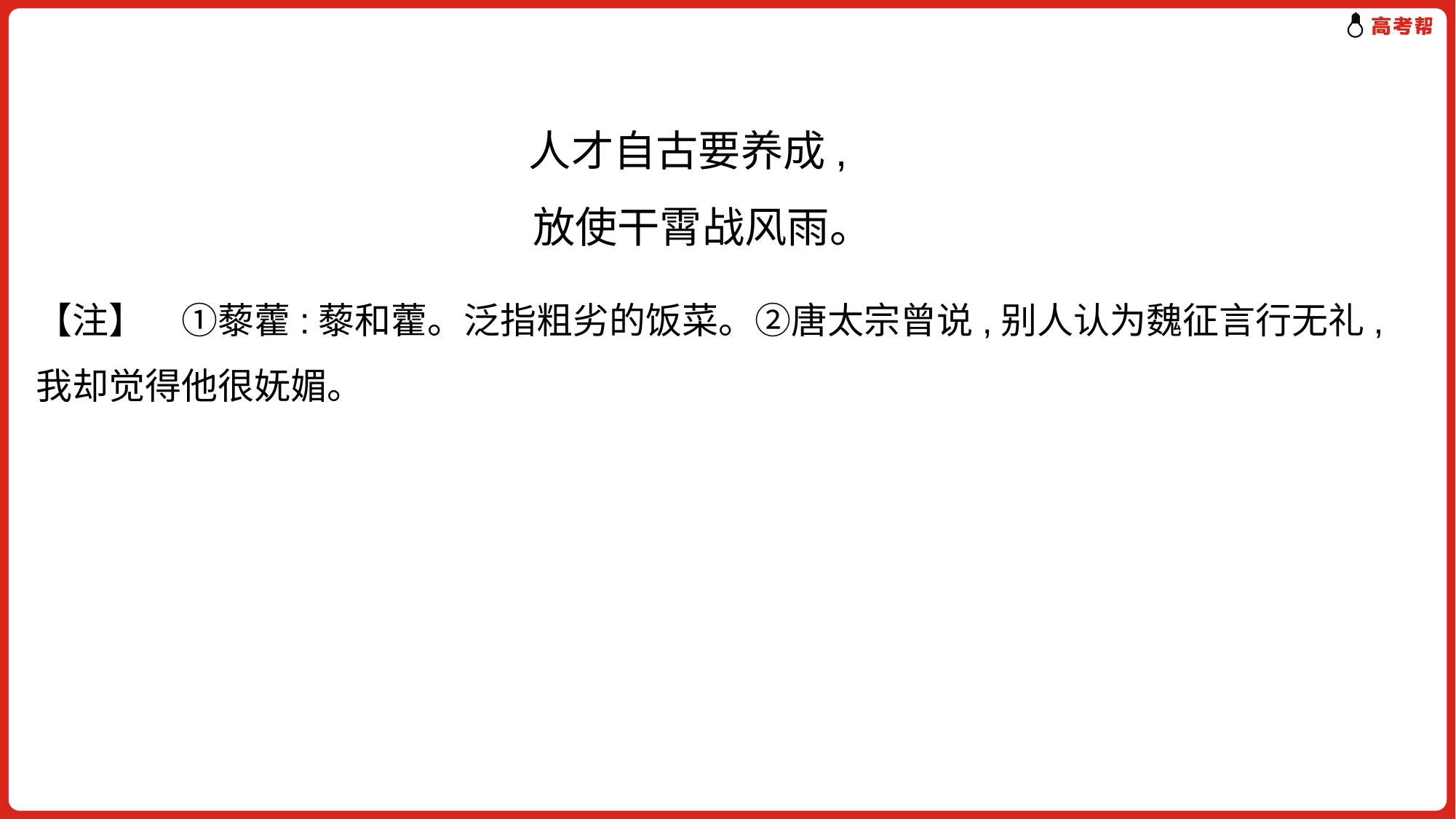

人才自古要养成,
          放使干霄战风雨。
【注】　①藜藿:藜和藿。泛指粗劣的饭菜。②唐太宗曾说,别人认为魏征言行无礼,我却觉得他很妩媚。